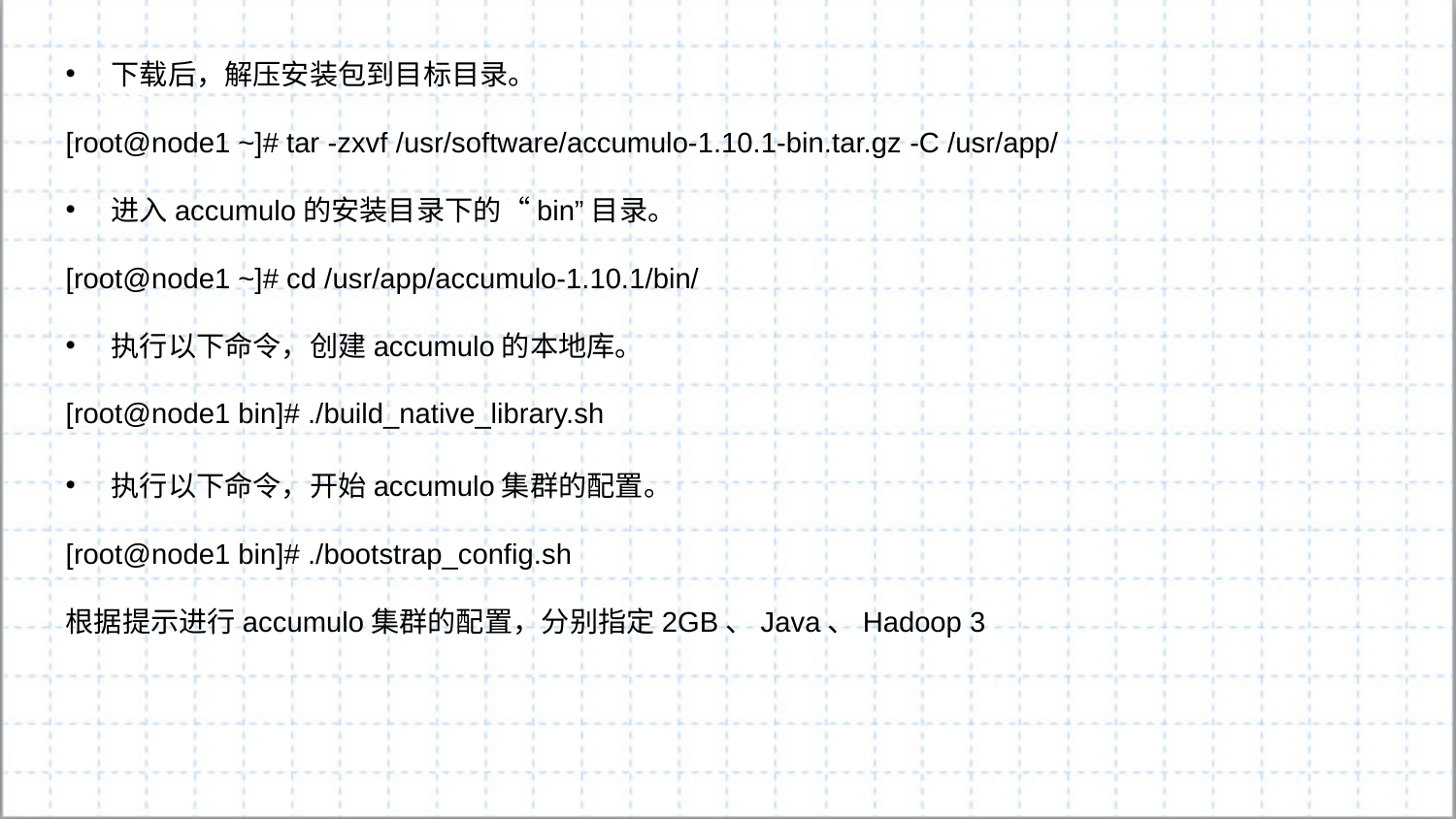

下载后，解压安装包到目标目录。

[root@node1 ~]# tar -zxvf /usr/software/accumulo-1.10.1-bin.tar.gz -C /usr/app/

进入accumulo的安装目录下的“bin”目录。

[root@node1 ~]# cd /usr/app/accumulo-1.10.1/bin/

执行以下命令，创建accumulo的本地库。

[root@node1 bin]# ./build_native_library.sh
执行以下命令，开始accumulo集群的配置。

[root@node1 bin]# ./bootstrap_config.sh

根据提示进行accumulo集群的配置，分别指定2GB、Java、Hadoop 3